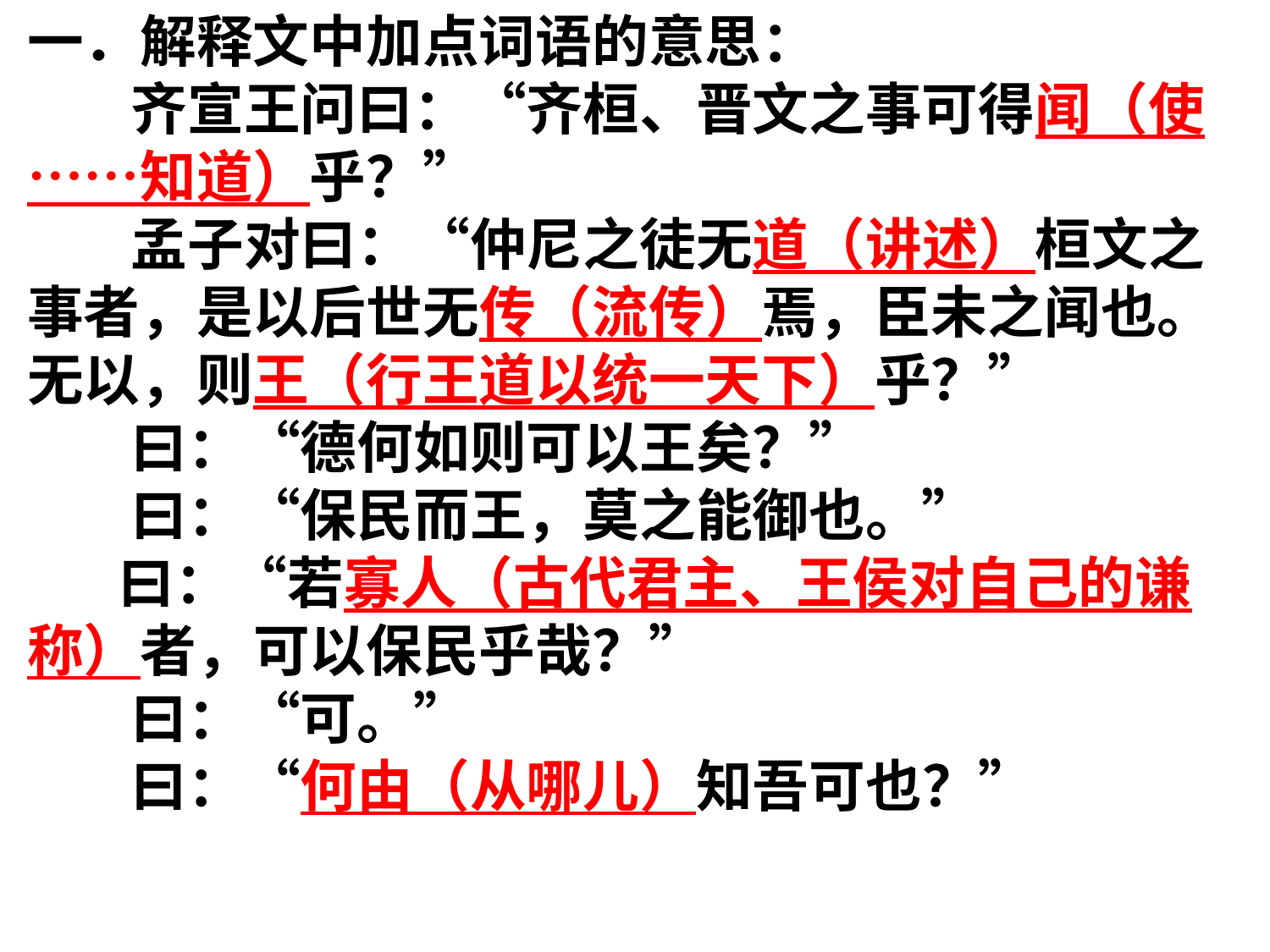

一．解释文中加点词语的意思：
       齐宣王问曰：“齐桓、晋文之事可得闻（使……知道）乎？”
       孟子对曰：“仲尼之徒无道（讲述）桓文之事者，是以后世无传（流传）焉，臣未之闻也。无以，则王（行王道以统一天下）乎？”
       曰：“德何如则可以王矣？”
       曰：“保民而王，莫之能御也。”
      曰：“若寡人（古代君主、王侯对自己的谦称）者，可以保民乎哉？”
       曰：“可。”
       曰：“何由（从哪儿）知吾可也？”